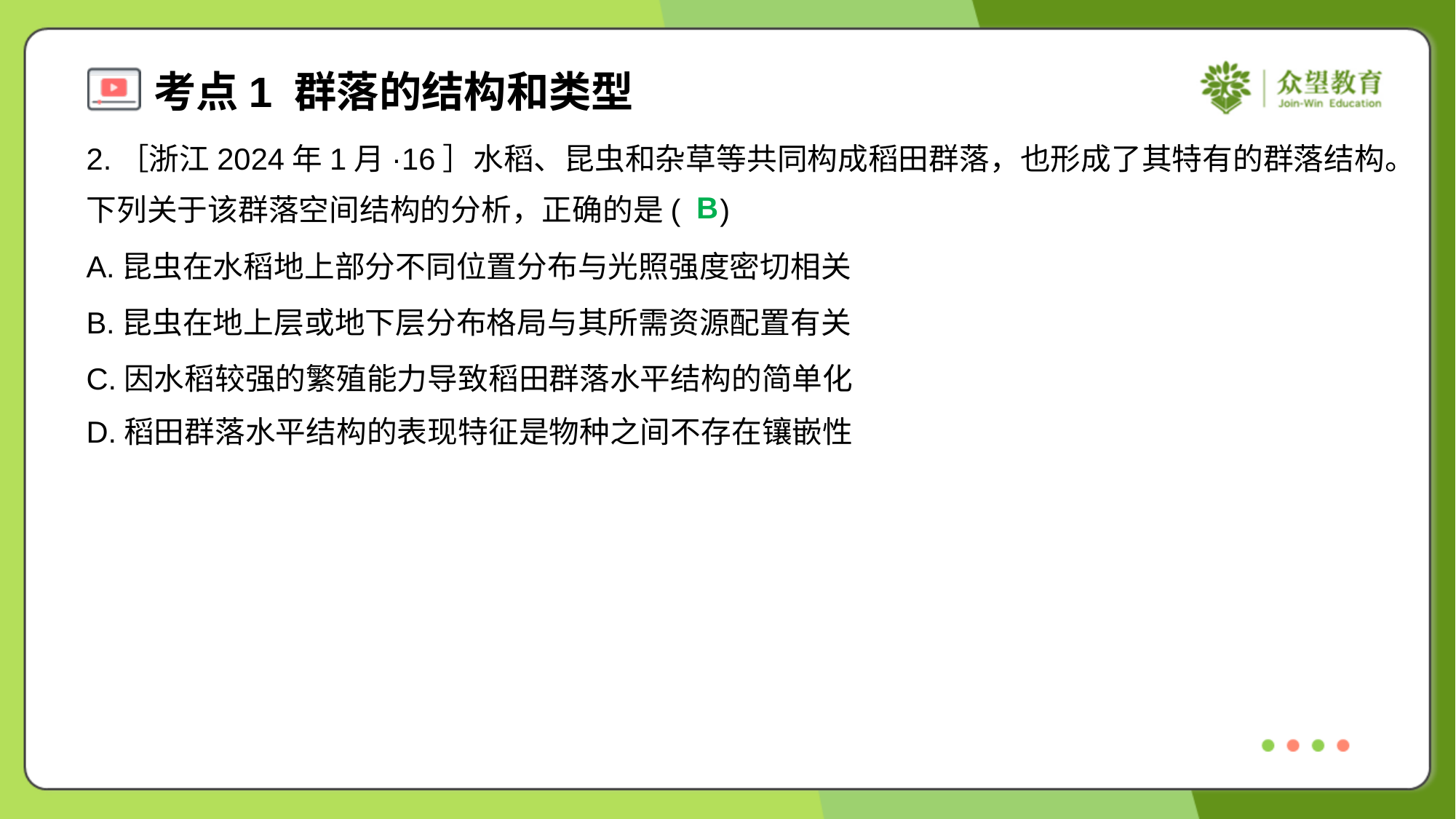

2.［浙江2024年1月·16］水稻、昆虫和杂草等共同构成稻田群落，也形成了其特有的群落结构。
下列关于该群落空间结构的分析，正确的是(     )
B
A.昆虫在水稻地上部分不同位置分布与光照强度密切相关
B.昆虫在地上层或地下层分布格局与其所需资源配置有关
C.因水稻较强的繁殖能力导致稻田群落水平结构的简单化
D.稻田群落水平结构的表现特征是物种之间不存在镶嵌性